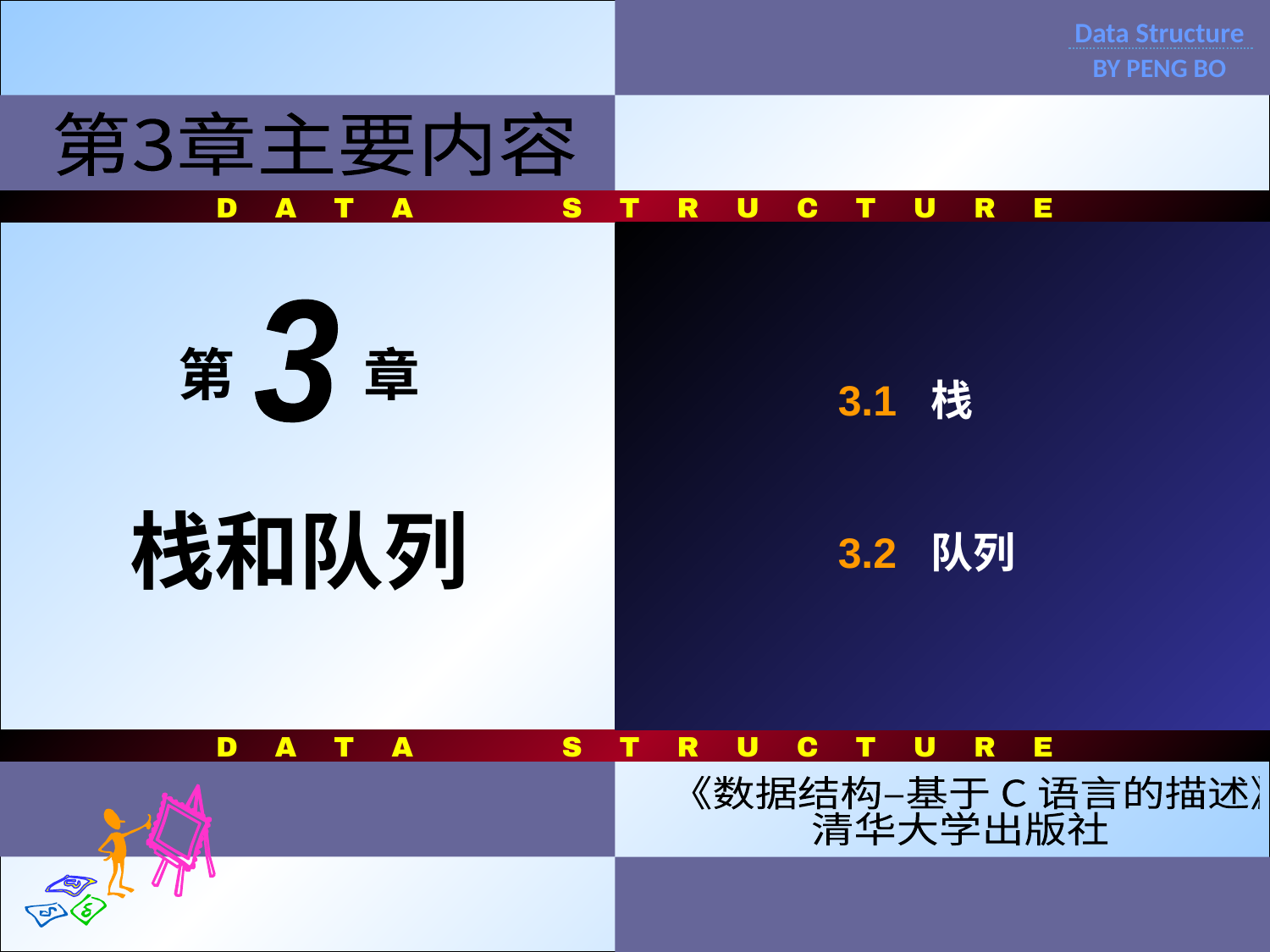

D    A    T    A                S    T    R    U    C    T    U    R    E

D    A    T    A                S    T    R    U    C    T    U    R    E

Data Structure
BY PENG BO
第3章主要内容
3.1  栈
3.2  队列
3
第          章
栈和队列
《数据结构–基于 C 语言的描述》
清华大学出版社